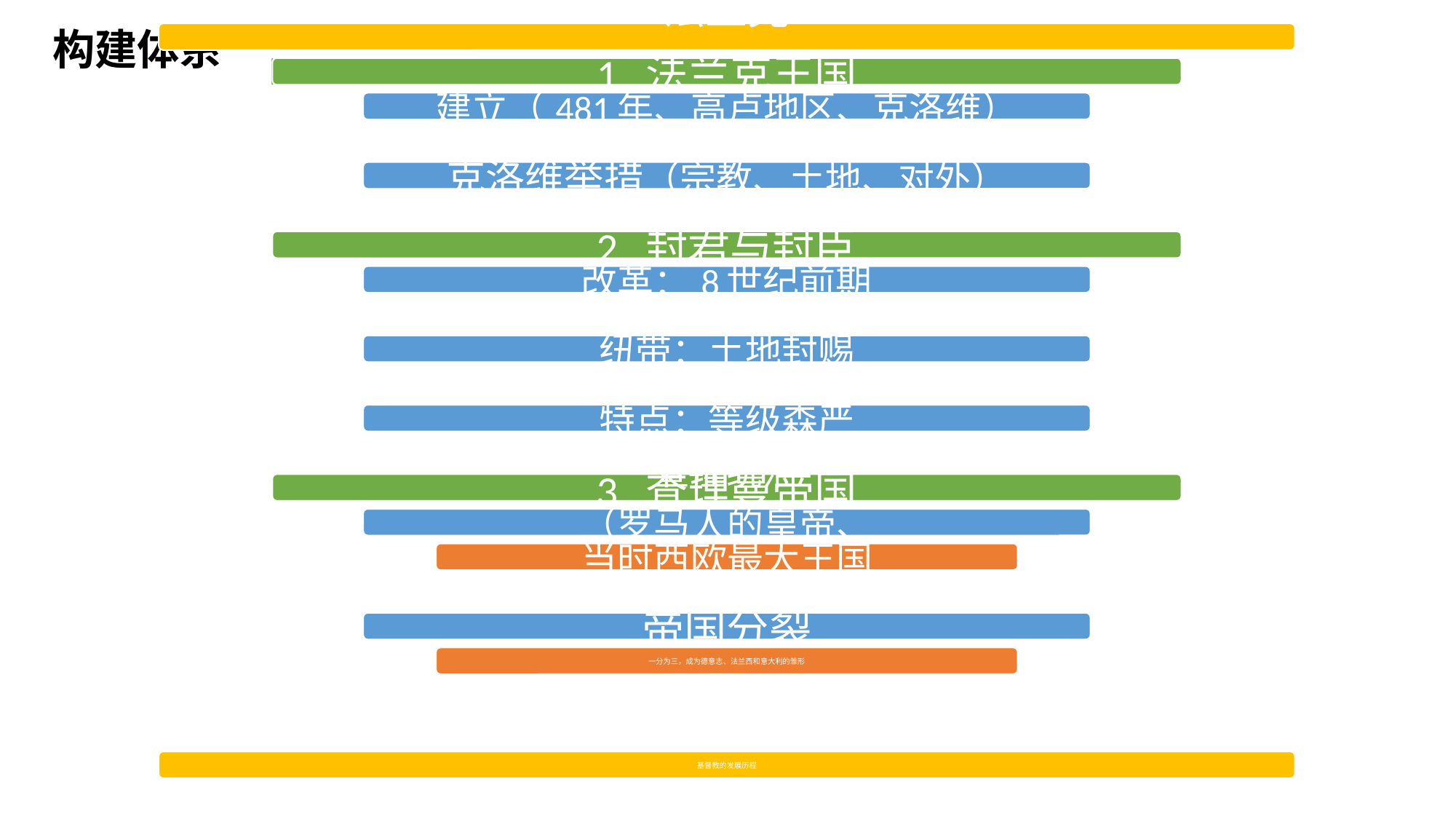

构建体系
法兰克
王国
建立（481年、高卢地区、克洛维）
克洛维举措（宗教、土地、对外）
2  封君与封臣
改革：8世纪前期
纽带：土地封赐
特点：等级森严
3  查理曼帝国
查理统治
（罗马人的皇帝、
查理大帝、查理曼）
当时西欧最大王国
帝国分裂
一分为三，成为德意志、法兰西和意大利的雏形
1  法兰克王国
基督教的发展历程